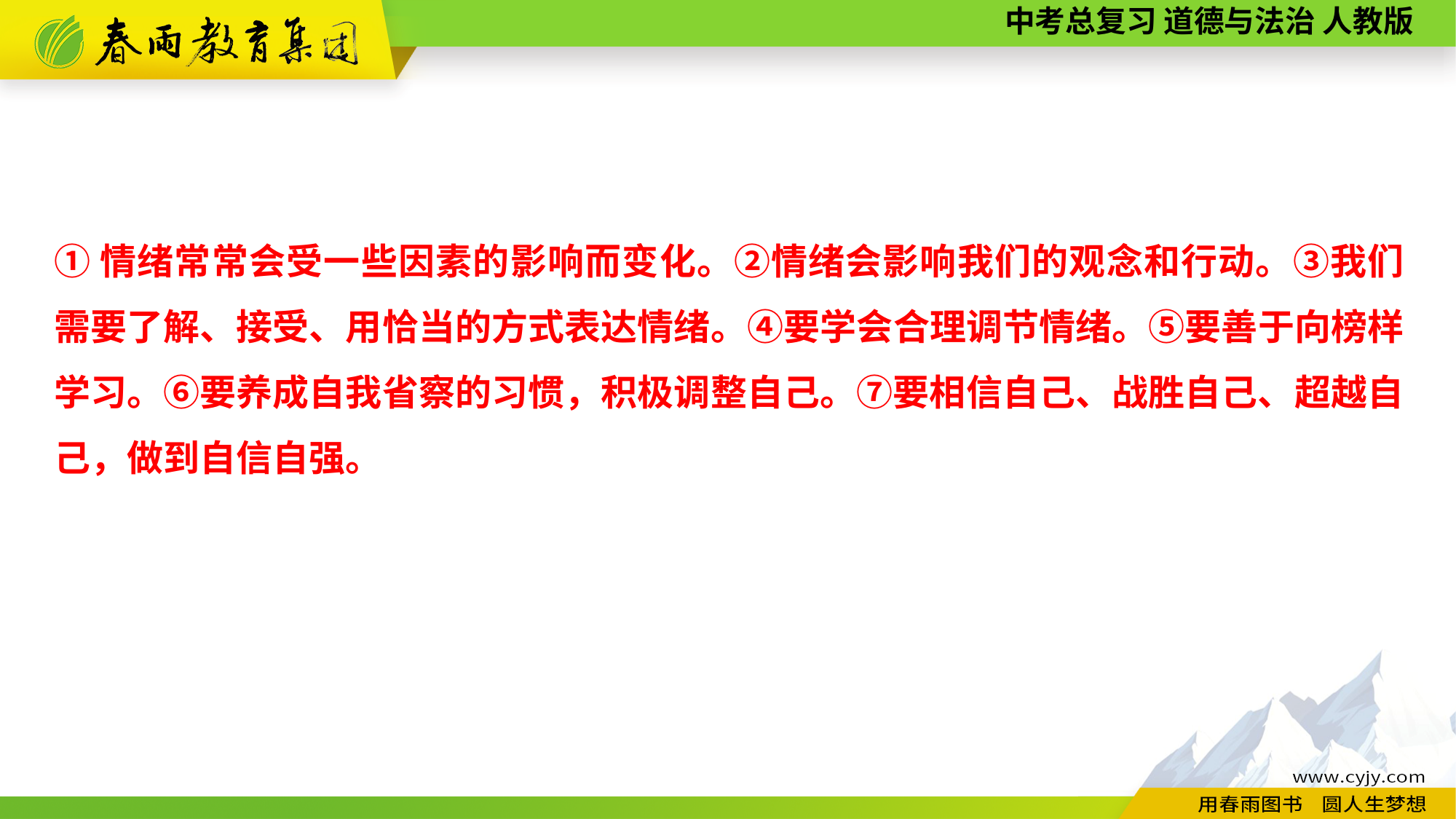

①情绪常常会受一些因素的影响而变化。②情绪会影响我们的观念和行动。③我们需要了解、接受、用恰当的方式表达情绪。④要学会合理调节情绪。⑤要善于向榜样学习。⑥要养成自我省察的习惯，积极调整自己。⑦要相信自己、战胜自己、超越自己，做到自信自强。